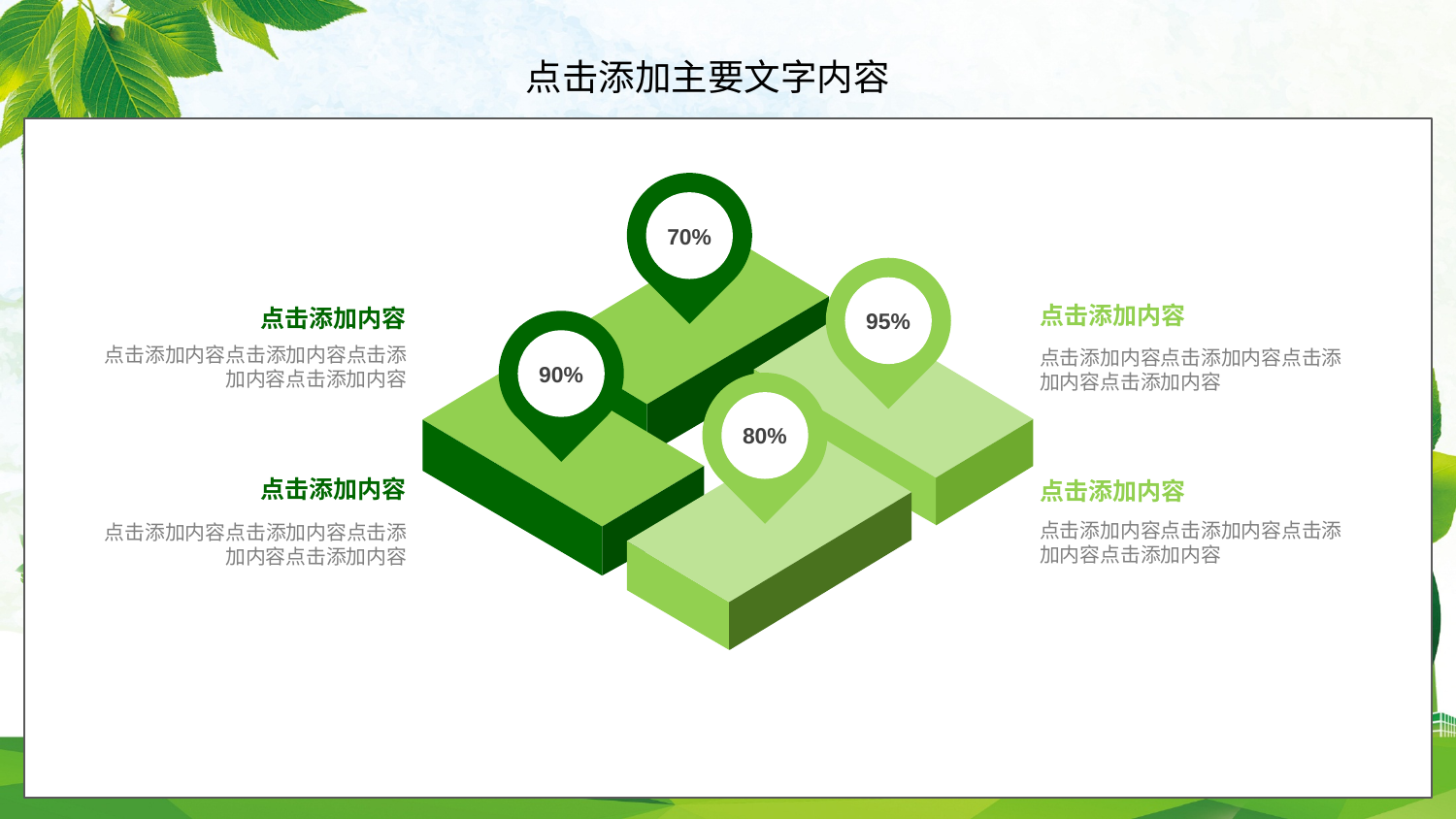

70%

95%
点击添加内容
点击添加内容点击添加内容点击添加内容点击添加内容
点击添加内容
点击添加内容点击添加内容点击添加内容点击添加内容

90%

80%

点击添加内容
点击添加内容点击添加内容点击添加内容点击添加内容
点击添加内容
点击添加内容点击添加内容点击添加内容点击添加内容